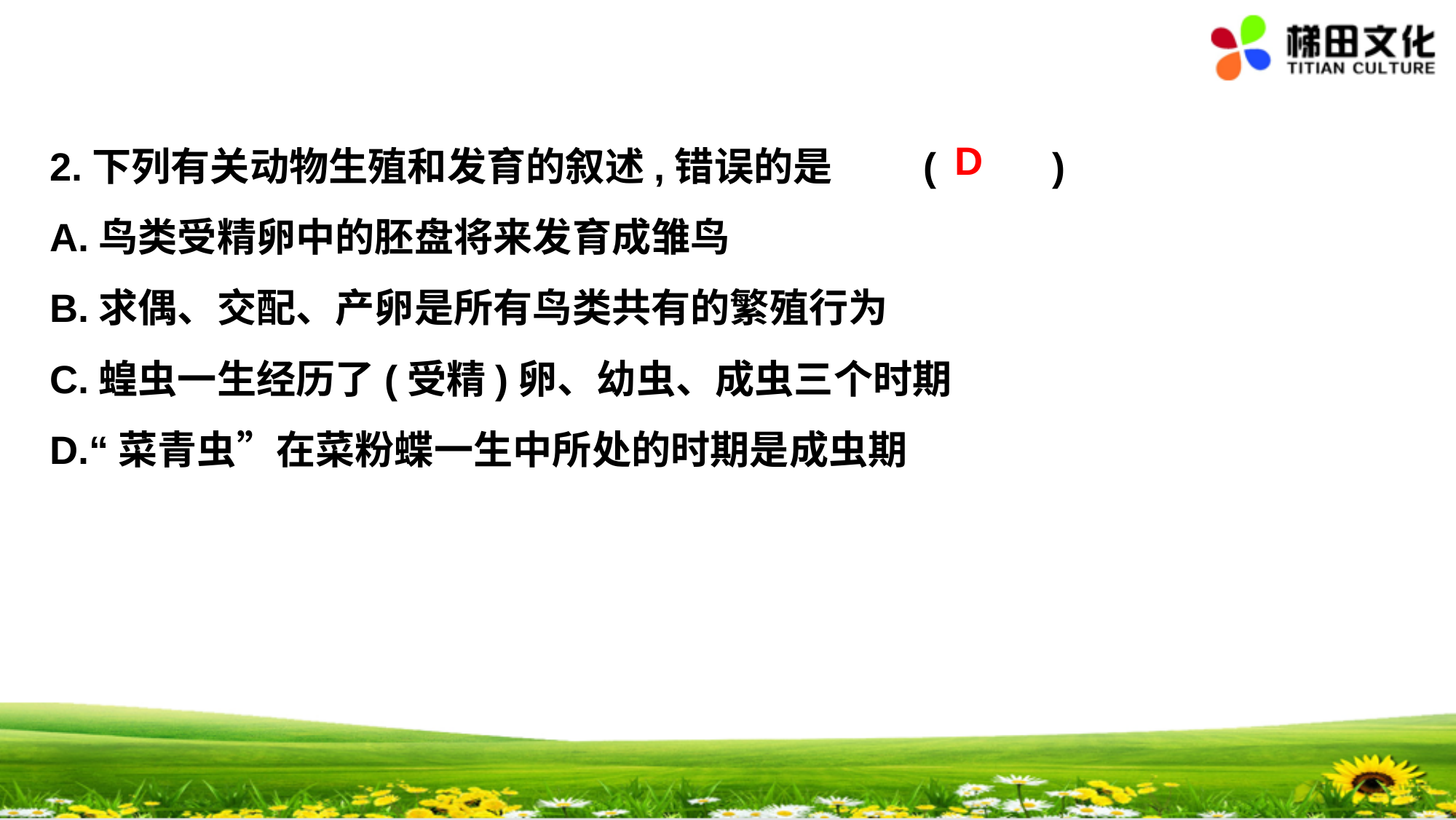

D
2.下列有关动物生殖和发育的叙述,错误的是	(　  　)
A.鸟类受精卵中的胚盘将来发育成雏鸟
B.求偶、交配、产卵是所有鸟类共有的繁殖行为
C.蝗虫一生经历了(受精)卵、幼虫、成虫三个时期
D.“菜青虫”在菜粉蝶一生中所处的时期是成虫期